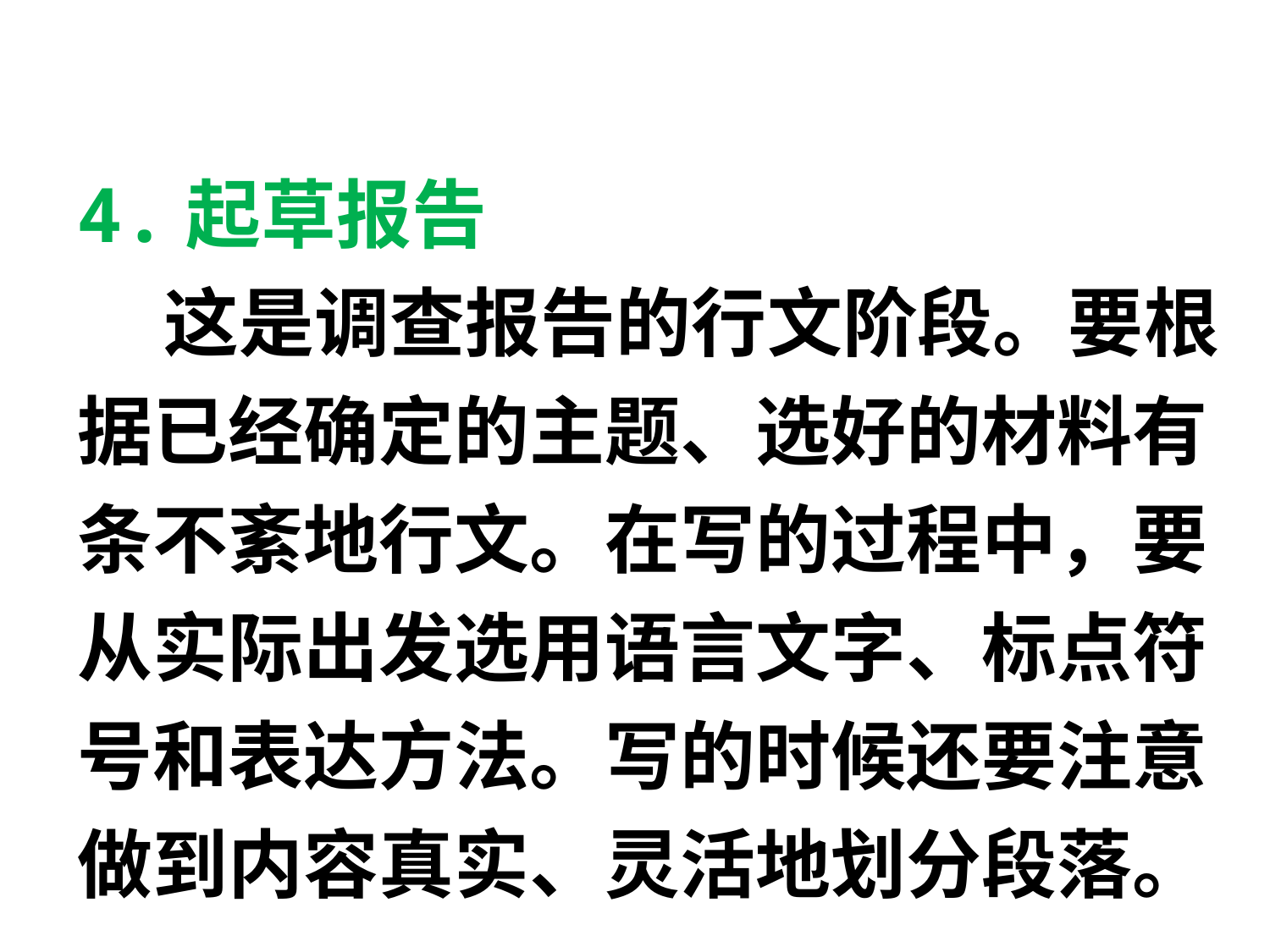

4.起草报告
    这是调查报告的行文阶段。要根据已经确定的主题、选好的材料有条不紊地行文。在写的过程中，要从实际出发选用语言文字、标点符号和表达方法。写的时候还要注意做到内容真实、灵活地划分段落。